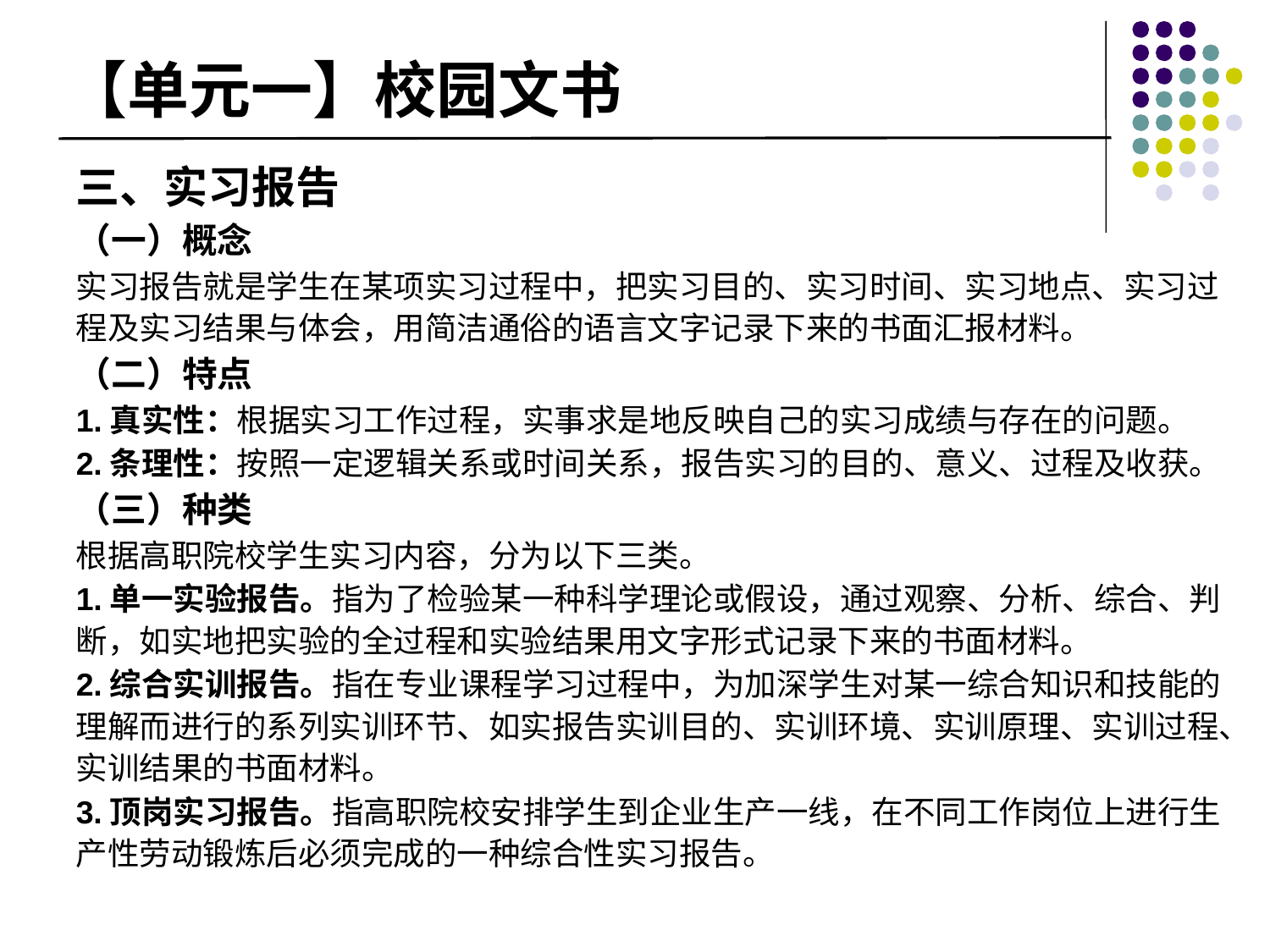

# 【单元一】校园文书
三、实习报告
（一）概念
实习报告就是学生在某项实习过程中，把实习目的、实习时间、实习地点、实习过程及实习结果与体会，用简洁通俗的语言文字记录下来的书面汇报材料。
（二）特点
1.真实性：根据实习工作过程，实事求是地反映自己的实习成绩与存在的问题。
2.条理性：按照一定逻辑关系或时间关系，报告实习的目的、意义、过程及收获。
（三）种类
根据高职院校学生实习内容，分为以下三类。
1.单一实验报告。指为了检验某一种科学理论或假设，通过观察、分析、综合、判断，如实地把实验的全过程和实验结果用文字形式记录下来的书面材料。
2.综合实训报告。指在专业课程学习过程中，为加深学生对某一综合知识和技能的理解而进行的系列实训环节、如实报告实训目的、实训环境、实训原理、实训过程、实训结果的书面材料。
3.顶岗实习报告。指高职院校安排学生到企业生产一线，在不同工作岗位上进行生产性劳动锻炼后必须完成的一种综合性实习报告。